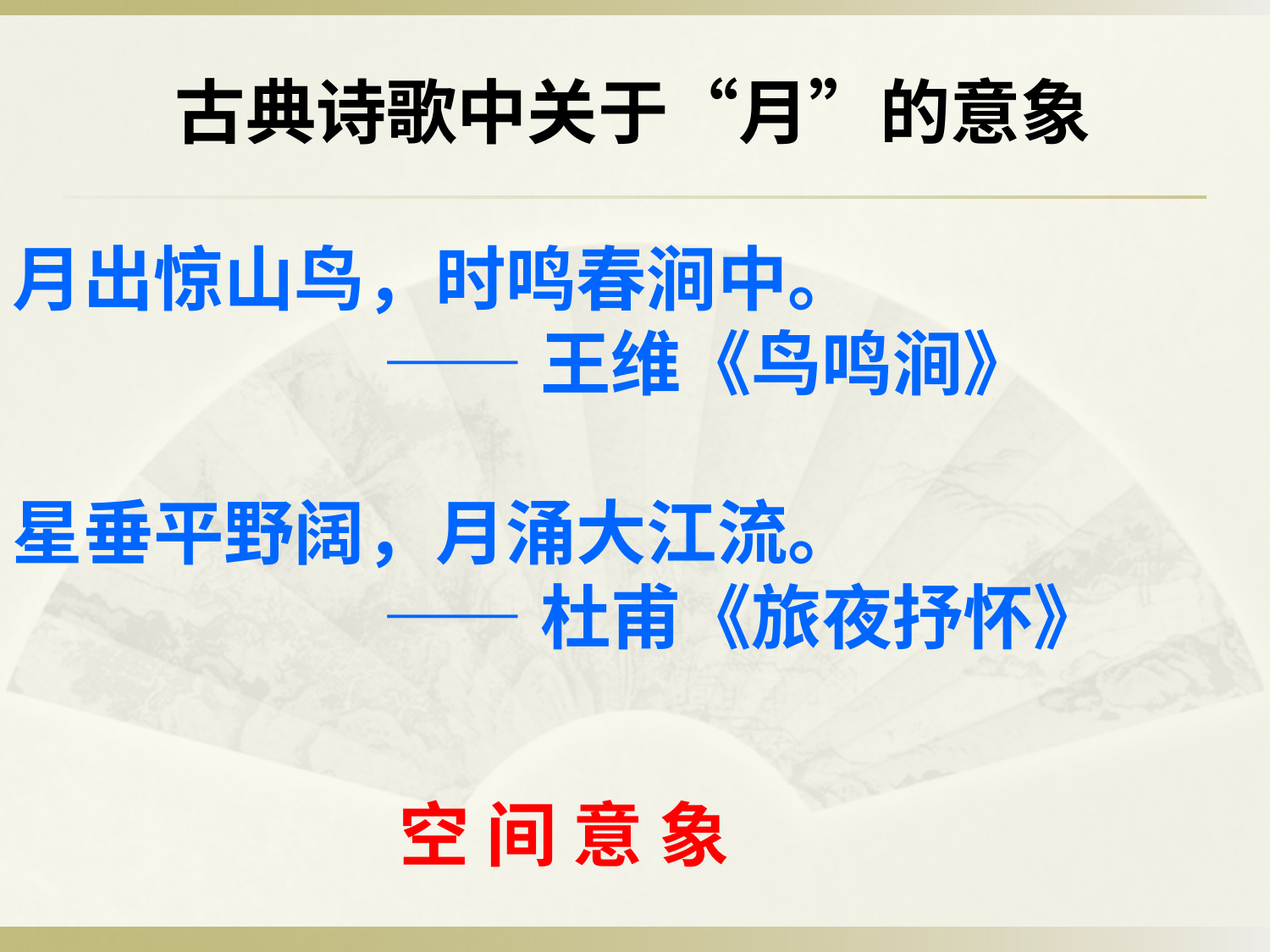

古典诗歌中关于“月”的意象
月出惊山鸟，时鸣春涧中。
                       ——王维《鸟鸣涧》

星垂平野阔，月涌大江流。
                       ——杜甫《旅夜抒怀》
空 间 意 象